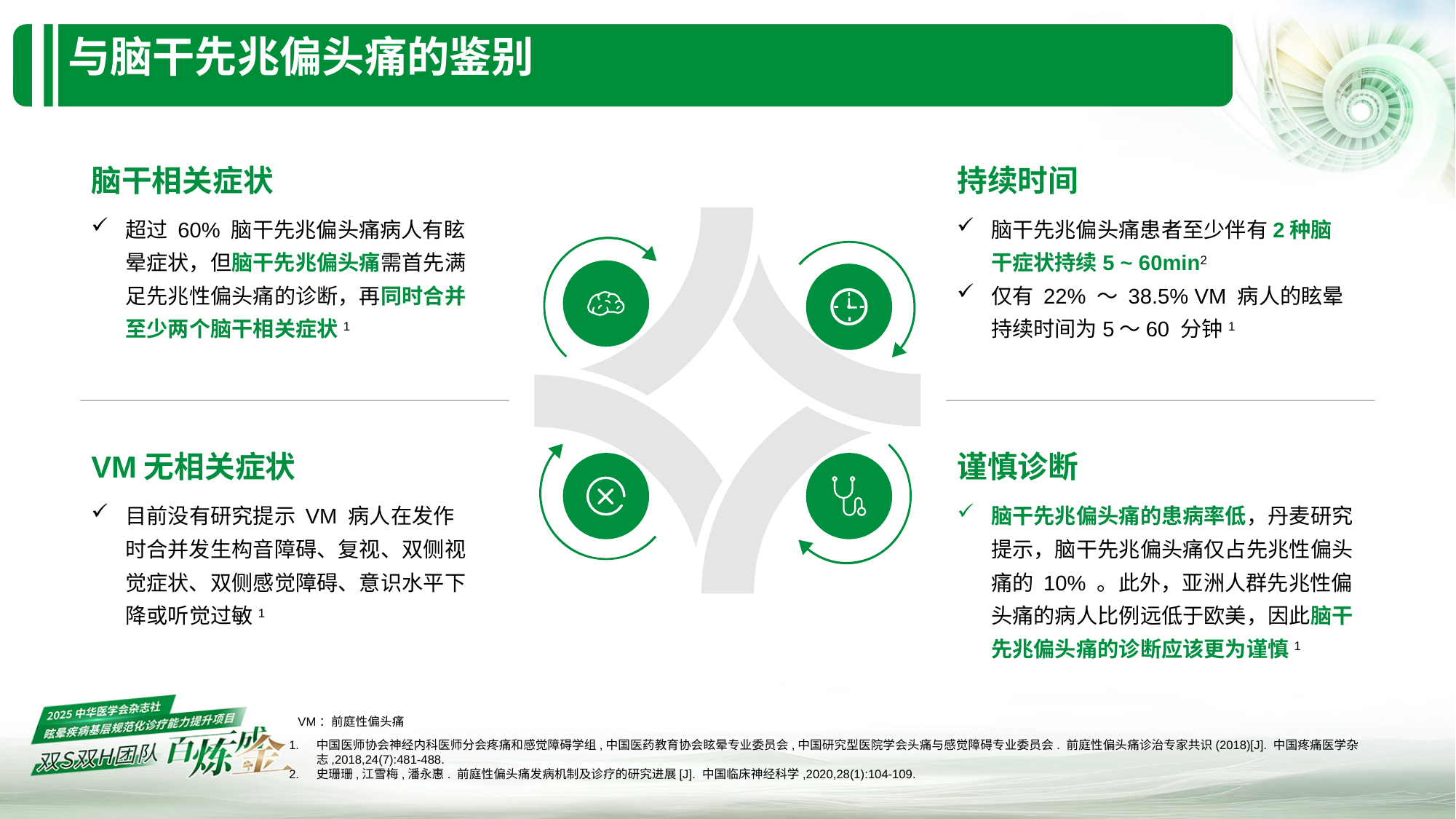

# 与脑干先兆偏头痛的鉴别​

脑干相关症状
超过 60% 脑干先兆偏头痛病人有眩晕症状，但脑干先兆偏头痛需首先满足先兆性偏头痛的诊断，再同时合并至少两个脑干相关症状1

持续时间
脑干先兆偏头痛患者至少伴有2种脑干症状持续5 ~ 60min2
仅有 22% ～ 38.5% VM 病人的眩晕持续时间为5～60 分钟1

VM无相关症状

目前没有研究提示 VM 病人在发作时合并发生构音障碍、复视、双侧视觉症状、双侧感觉障碍、意识水平下降或听觉过敏1
谨慎诊断

脑干先兆偏头痛的患病率低，丹麦研究提示，脑干先兆偏头痛仅占先兆性偏头痛的 10% 。此外，亚洲人群先兆性偏头痛的病人比例远低于欧美，因此脑干先兆偏头痛的诊断应该更为谨慎1
VM：前庭性偏头痛
中国医师协会神经内科医师分会疼痛和感觉障碍学组,中国医药教育协会眩晕专业委员会,中国研究型医院学会头痛与感觉障碍专业委员会. 前庭性偏头痛诊治专家共识(2018)[J]. 中国疼痛医学杂志,2018,24(7):481-488.
史珊珊,江雪梅,潘永惠. 前庭性偏头痛发病机制及诊疗的研究进展[J]. 中国临床神经科学,2020,28(1):104-109.